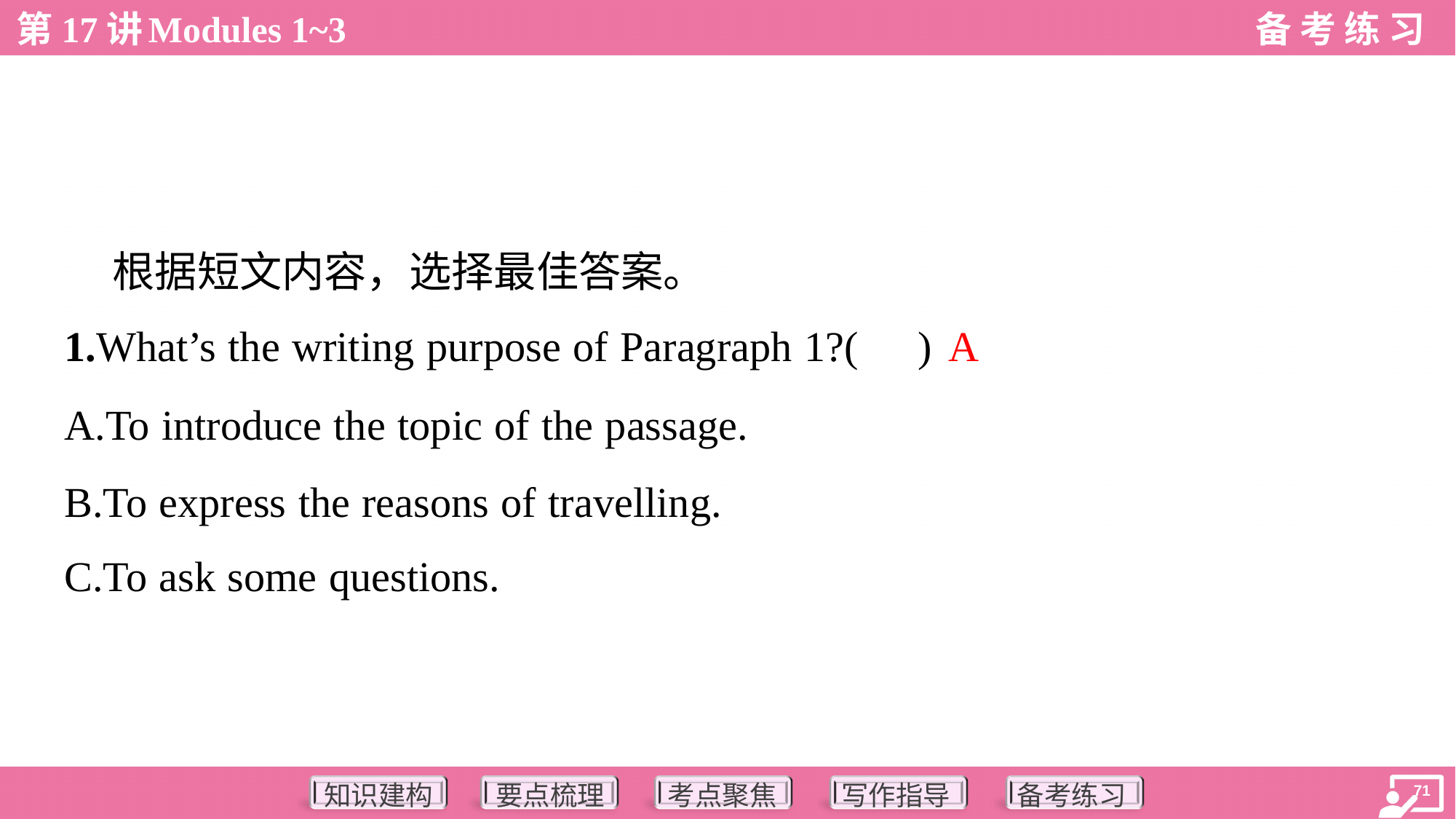

根据短文内容，选择最佳答案。
A
1.What’s the writing purpose of Paragraph 1?(     )
A.To introduce the topic of the passage.
B.To express the reasons of travelling.
C.To ask some questions.